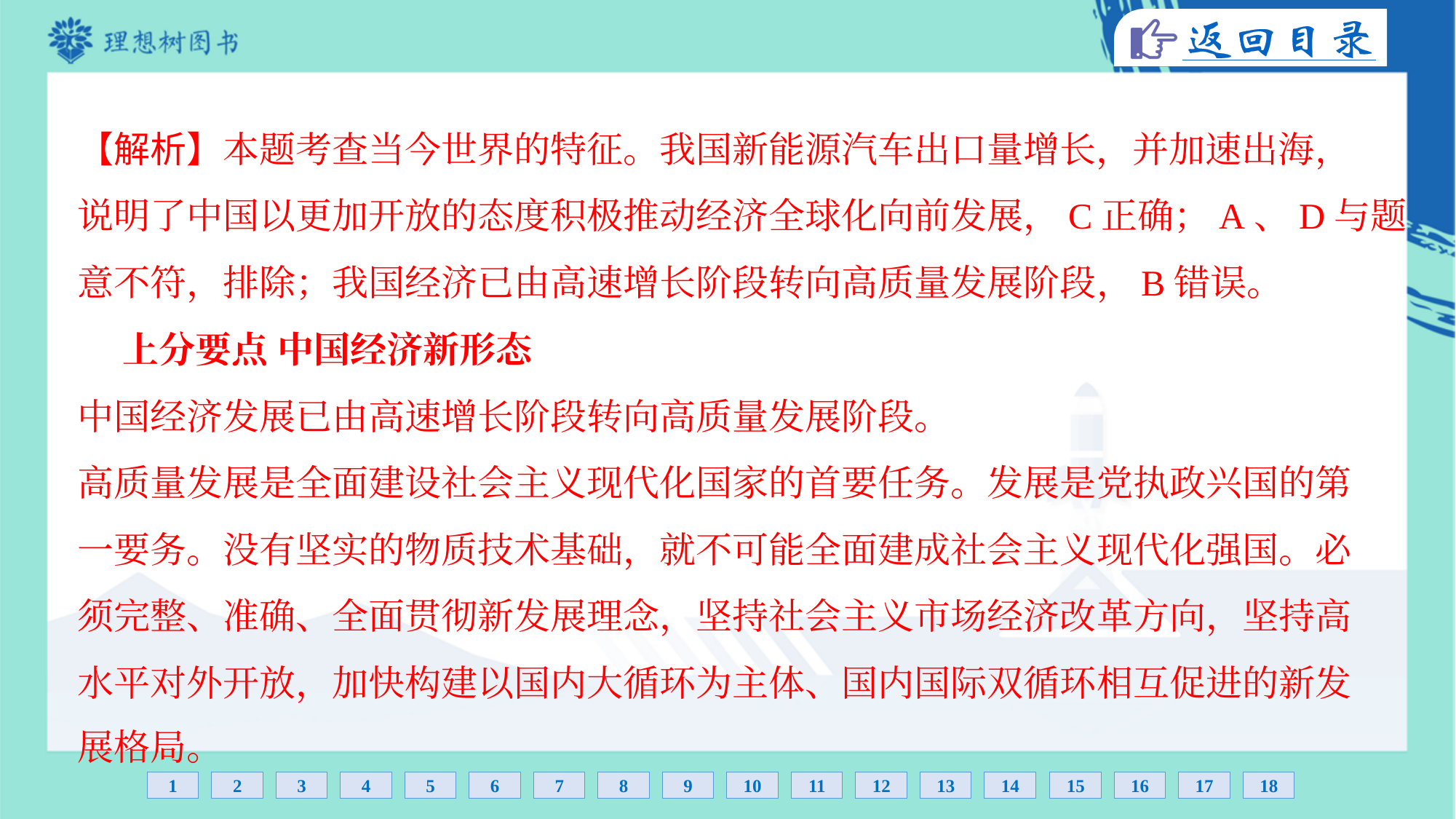

【解析】本题考查当今世界的特征。我国新能源汽车出口量增长，并加速出海，
说明了中国以更加开放的态度积极推动经济全球化向前发展，C正确；A、D与题
意不符，排除；我国经济已由高速增长阶段转向高质量发展阶段，B错误。
    上分要点 中国经济新形态
中国经济发展已由高速增长阶段转向高质量发展阶段。
高质量发展是全面建设社会主义现代化国家的首要任务。发展是党执政兴国的第
一要务。没有坚实的物质技术基础，就不可能全面建成社会主义现代化强国。必
须完整、准确、全面贯彻新发展理念，坚持社会主义市场经济改革方向，坚持高
水平对外开放，加快构建以国内大循环为主体、国内国际双循环相互促进的新发
展格局。